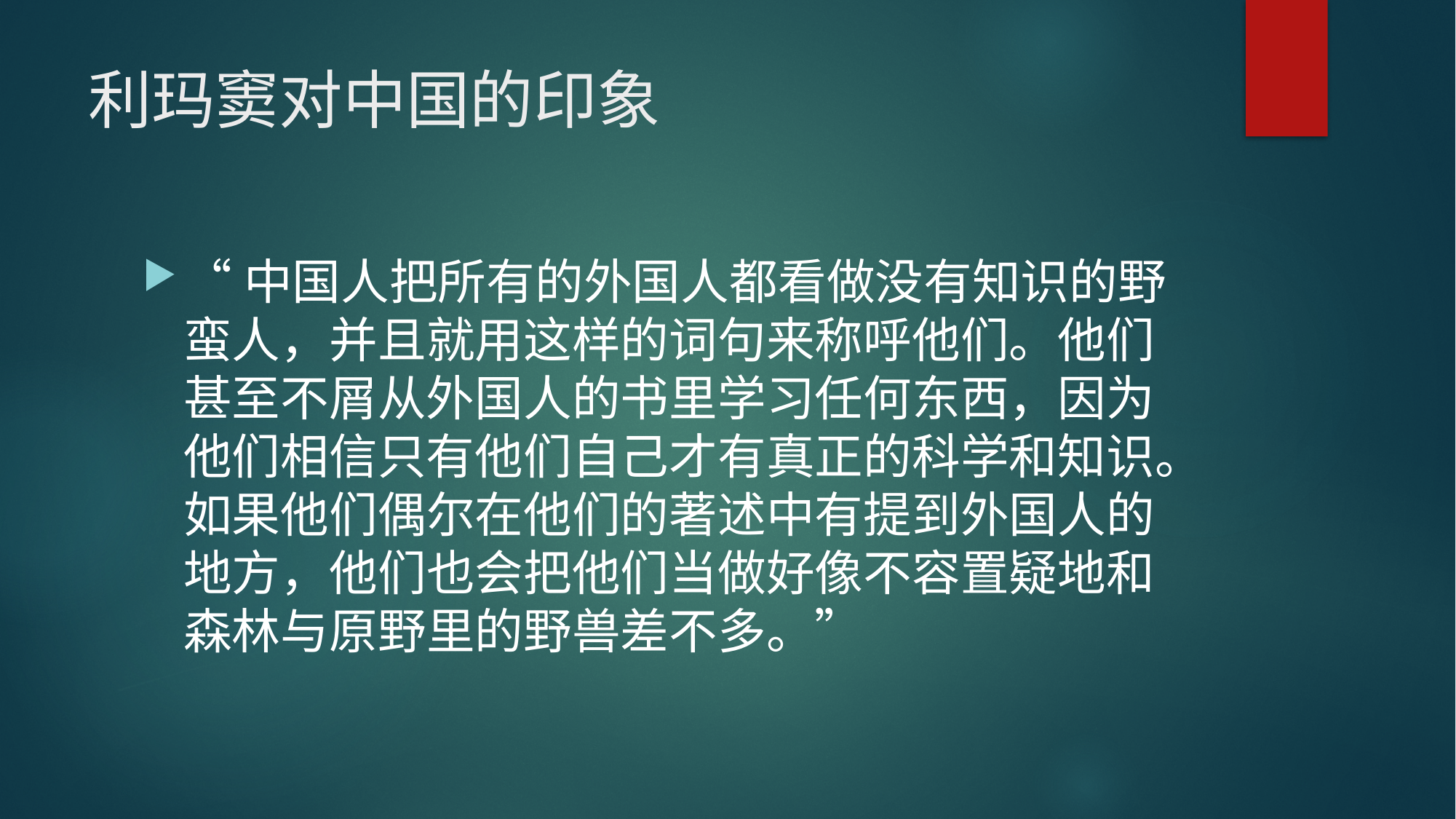

# 利玛窦对中国的印象
“中国人把所有的外国人都看做没有知识的野蛮人，并且就用这样的词句来称呼他们。他们甚至不屑从外国人的书里学习任何东西，因为他们相信只有他们自己才有真正的科学和知识。如果他们偶尔在他们的著述中有提到外国人的地方，他们也会把他们当做好像不容置疑地和森林与原野里的野兽差不多。”